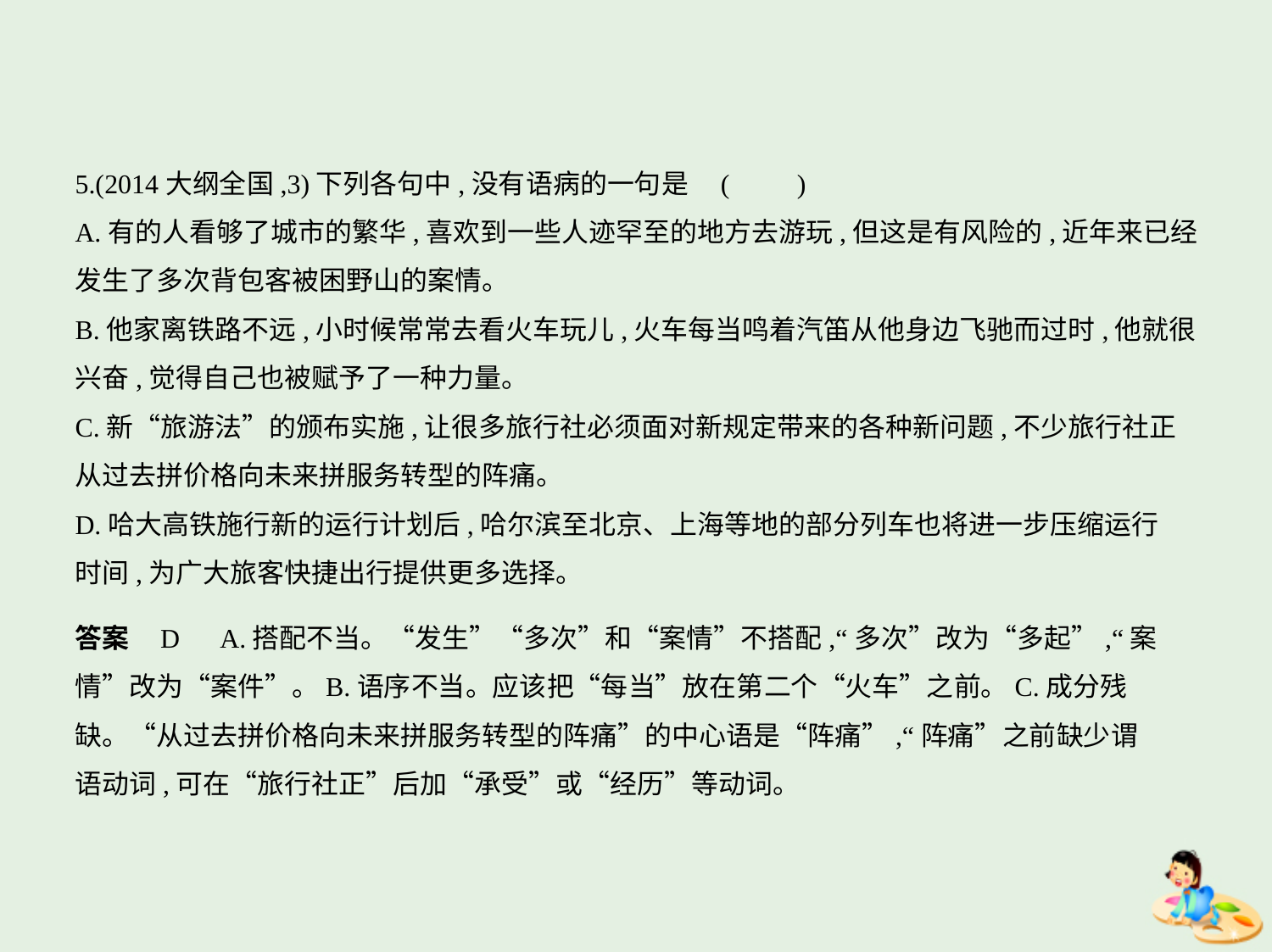

5.(2014大纲全国,3)下列各句中,没有语病的一句是 (　　)
A.有的人看够了城市的繁华,喜欢到一些人迹罕至的地方去游玩,但这是有风险的,近年来已经
发生了多次背包客被困野山的案情。
B.他家离铁路不远,小时候常常去看火车玩儿,火车每当鸣着汽笛从他身边飞驰而过时,他就很
兴奋,觉得自己也被赋予了一种力量。
C.新“旅游法”的颁布实施,让很多旅行社必须面对新规定带来的各种新问题,不少旅行社正
从过去拼价格向未来拼服务转型的阵痛。
D.哈大高铁施行新的运行计划后,哈尔滨至北京、上海等地的部分列车也将进一步压缩运行
时间,为广大旅客快捷出行提供更多选择。
答案    D　A.搭配不当。“发生”“多次”和“案情”不搭配,“多次”改为“多起”,“案
情”改为“案件”。B.语序不当。应该把“每当”放在第二个“火车”之前。C.成分残
缺。“从过去拼价格向未来拼服务转型的阵痛”的中心语是“阵痛”,“阵痛”之前缺少谓
语动词,可在“旅行社正”后加“承受”或“经历”等动词。